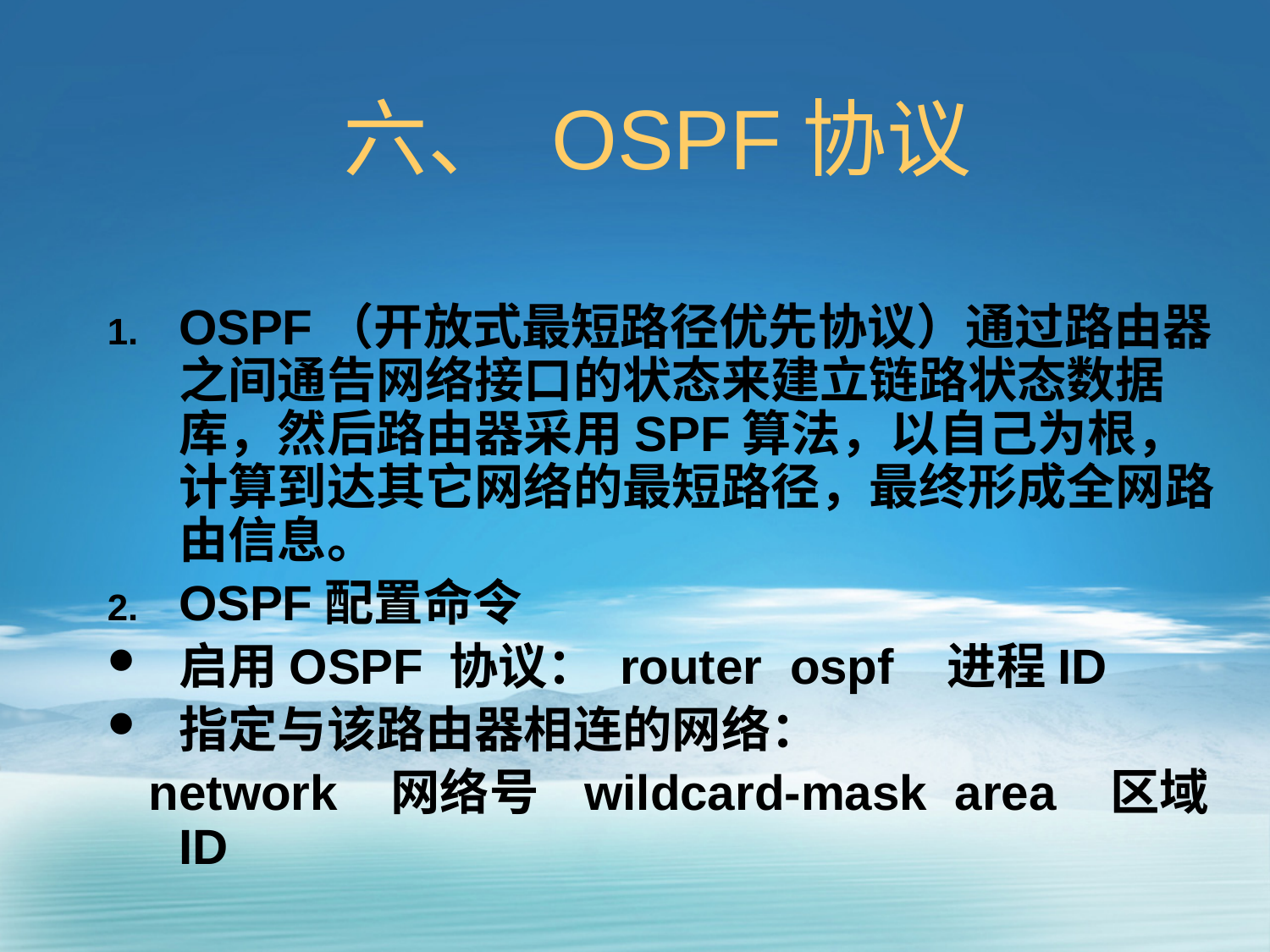

# 六、 OSPF协议
OSPF（开放式最短路径优先协议）通过路由器之间通告网络接口的状态来建立链路状态数据库，然后路由器采用SPF算法，以自己为根，计算到达其它网络的最短路径，最终形成全网路由信息。
OSPF配置命令
启用OSPF 协议： router  ospf   进程ID
指定与该路由器相连的网络：
   network   网络号   wildcard-mask  area   区域ID